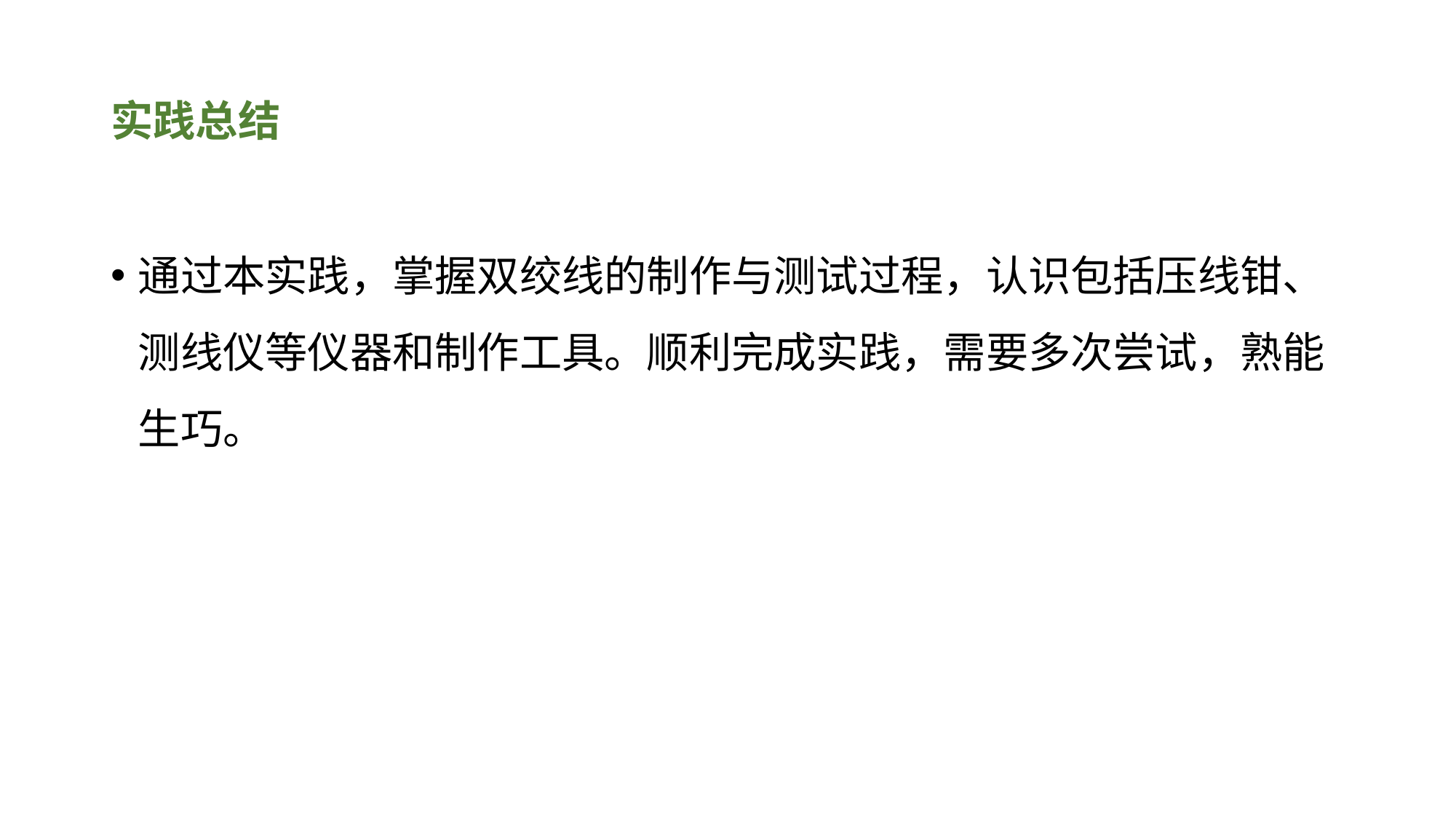

# 实践总结
通过本实践，掌握双绞线的制作与测试过程，认识包括压线钳、测线仪等仪器和制作工具。顺利完成实践，需要多次尝试，熟能生巧。